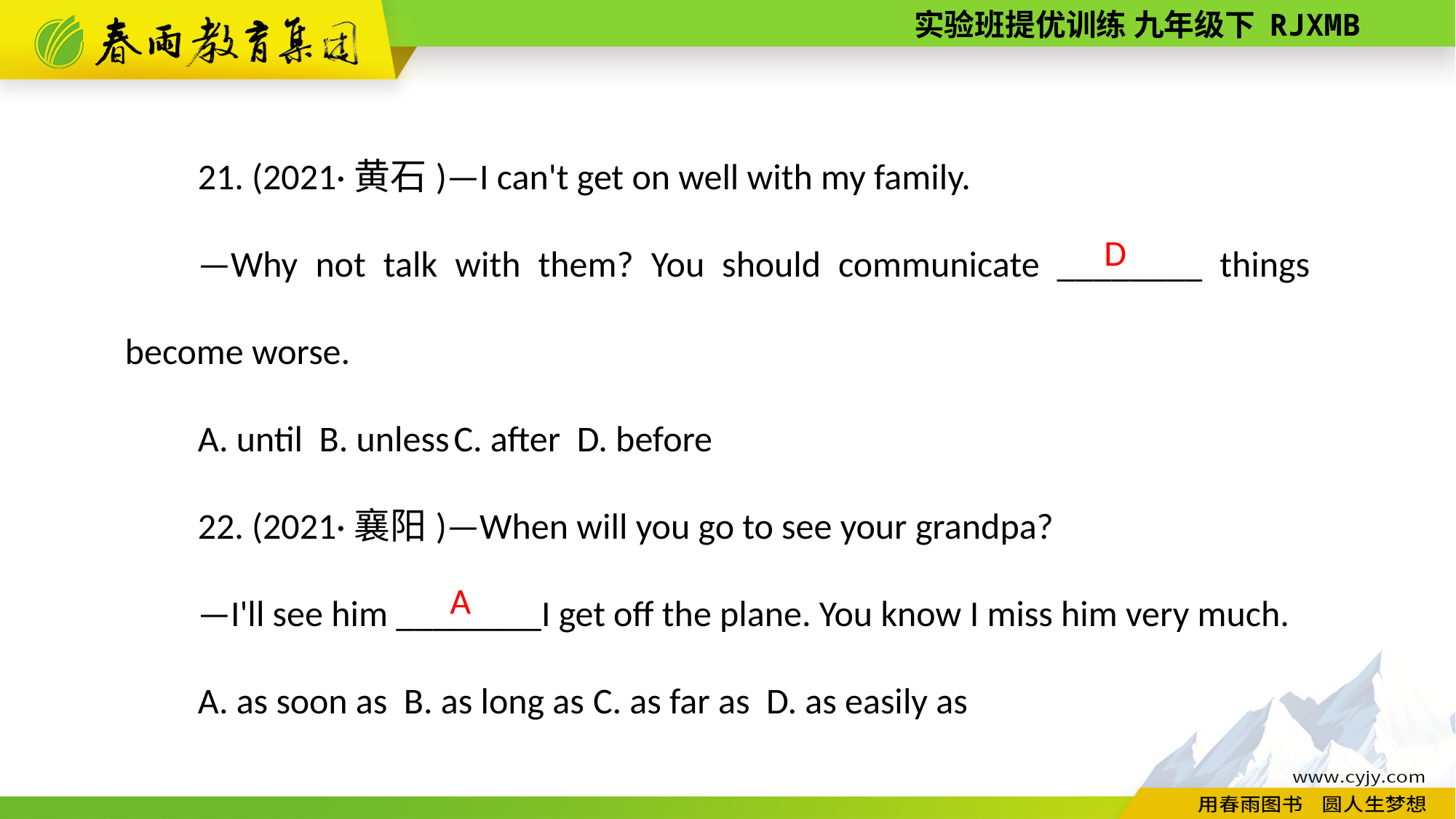

21. (2021·黄石)—I can't get on well with my family.
—Why not talk with them? You should communicate ________ things become worse.
A. until  B. unless C. after  D. before
22. (2021·襄阳)—When will you go to see your grandpa?
—I'll see him ________I get off the plane. You know I miss him very much.
A. as soon as  B. as long as  C. as far as  D. as easily as
D
A